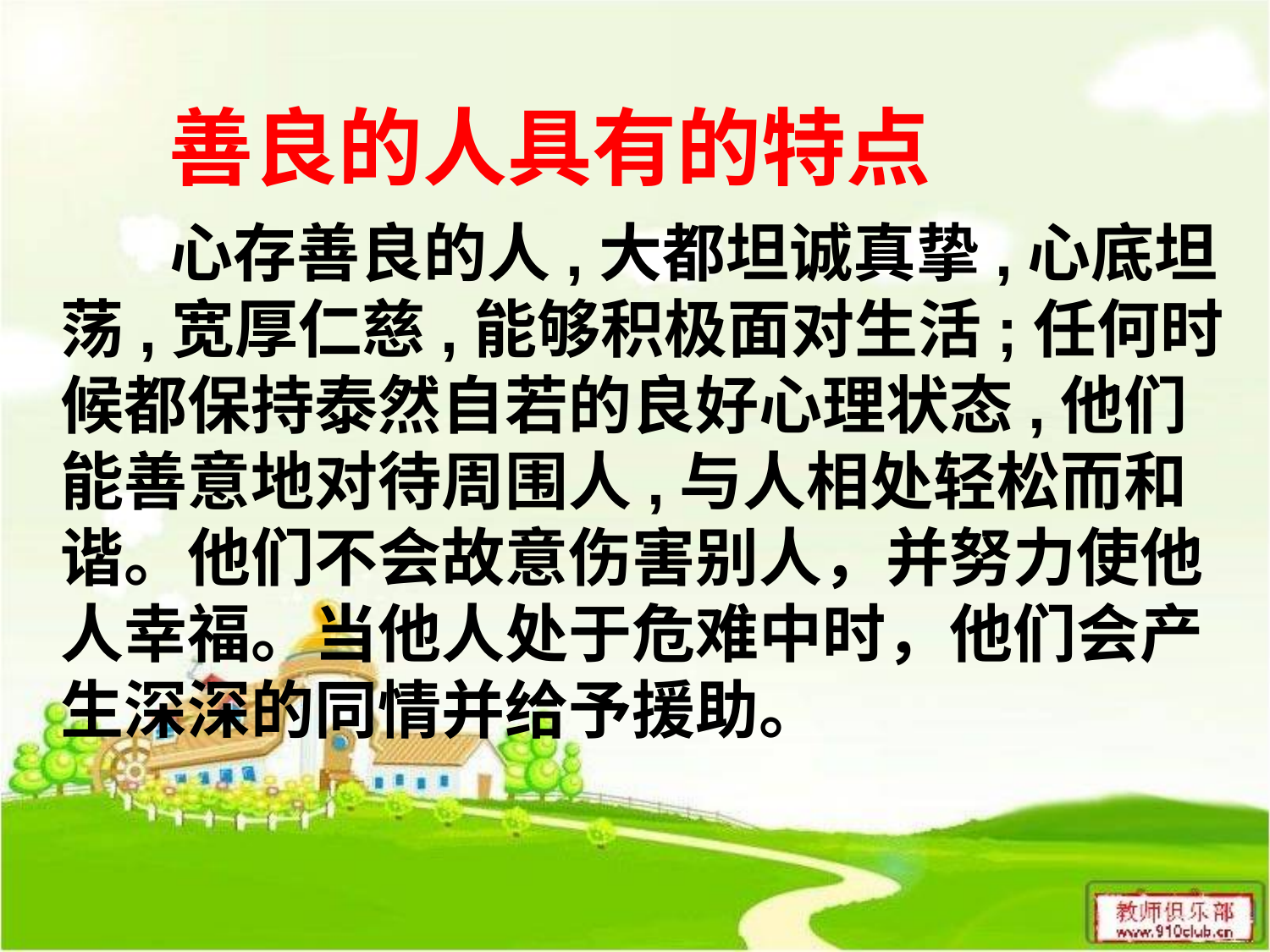

# 善良的人具有的特点
          心存善良的人,大都坦诚真挚,心底坦荡,宽厚仁慈,能够积极面对生活;任何时候都保持泰然自若的良好心理状态,他们能善意地对待周围人,与人相处轻松而和谐。他们不会故意伤害别人，并努力使他人幸福。当他人处于危难中时，他们会产生深深的同情并给予援助。